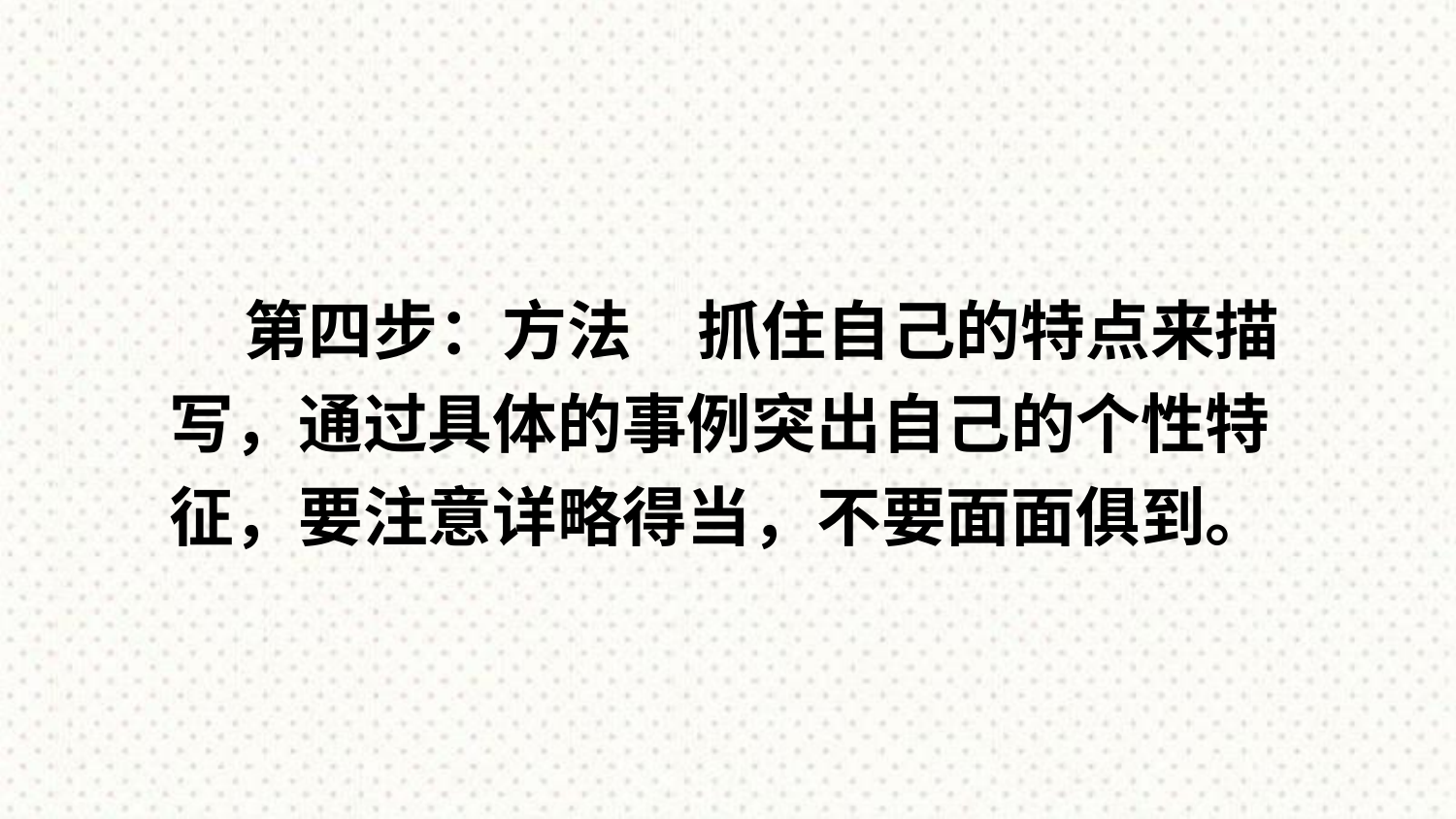

第四步：方法　抓住自己的特点来描写，通过具体的事例突出自己的个性特征，要注意详略得当，不要面面俱到。